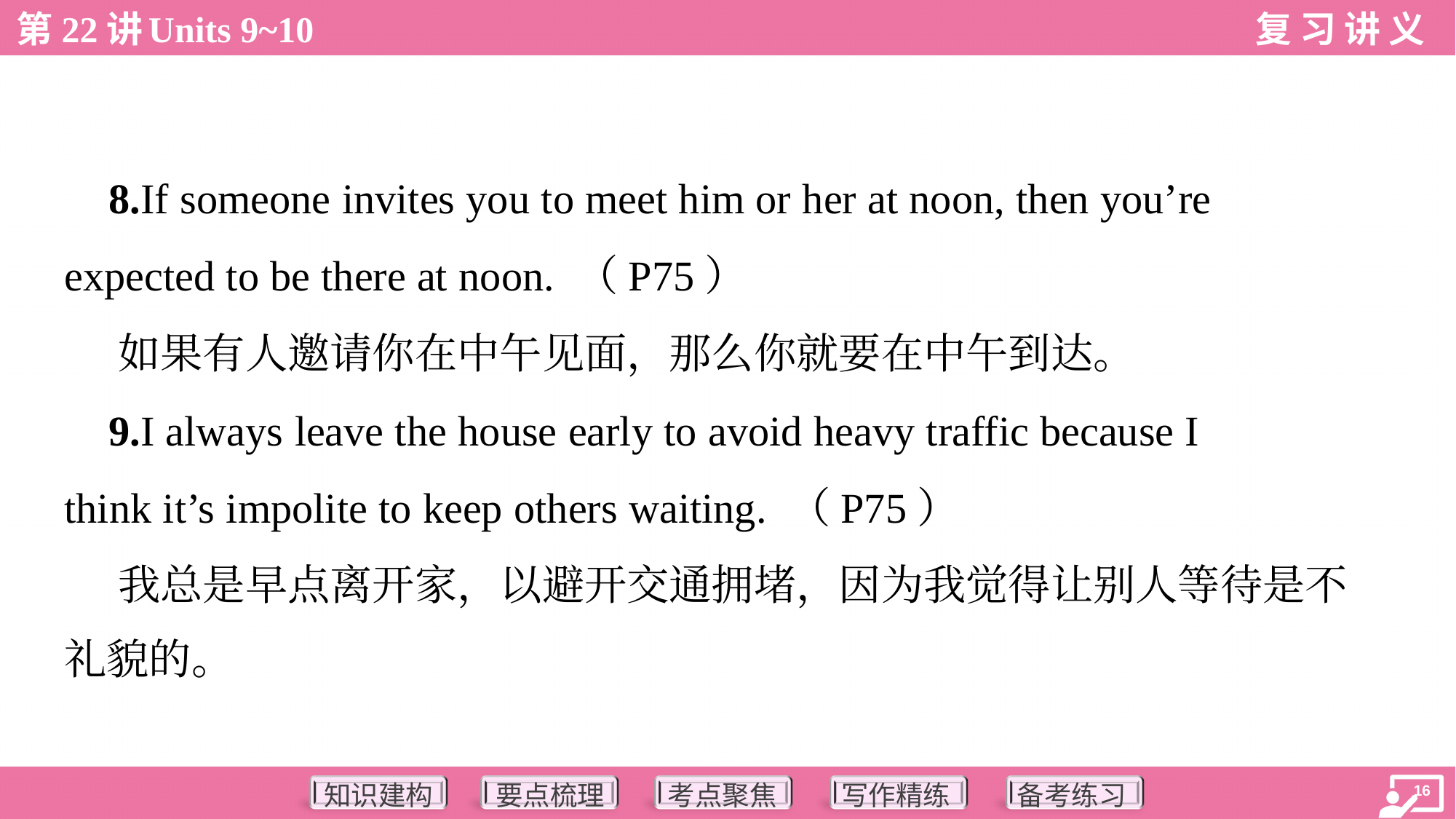

8.If someone invites you to meet him or her at noon, then you’re
expected to be there at noon. （P75）
    如果有人邀请你在中午见面，那么你就要在中午到达。
    9.I always leave the house early to avoid heavy traffic because I
think it’s impolite to keep others waiting. （P75）
    我总是早点离开家，以避开交通拥堵，因为我觉得让别人等待是不
礼貌的。